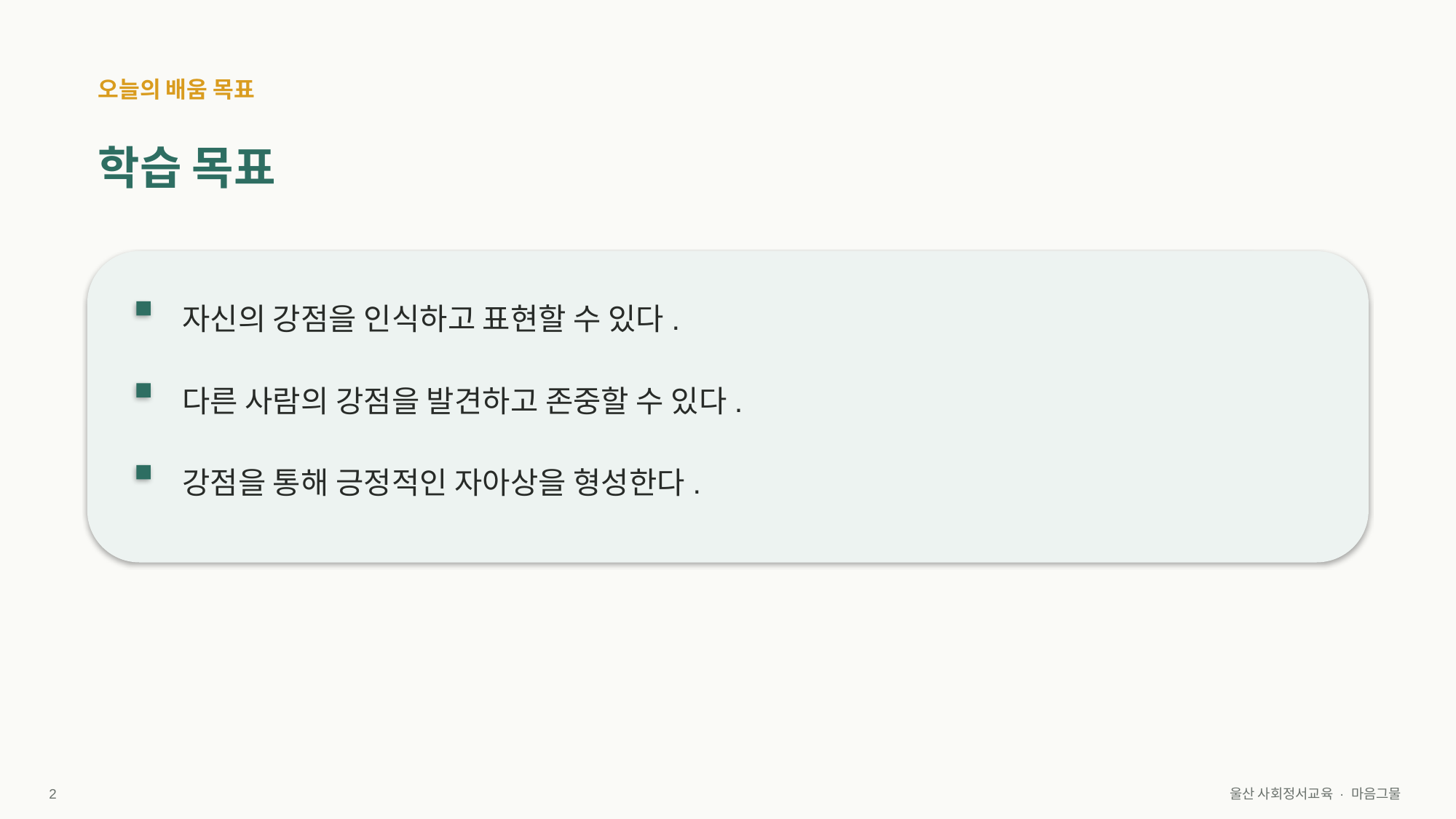

오늘의 배움 목표
학습 목표

자신의 강점을 인식하고 표현할 수 있다.

다른 사람의 강점을 발견하고 존중할 수 있다.

강점을 통해 긍정적인 자아상을 형성한다.

2
울산 사회정서교육 · 마음그물